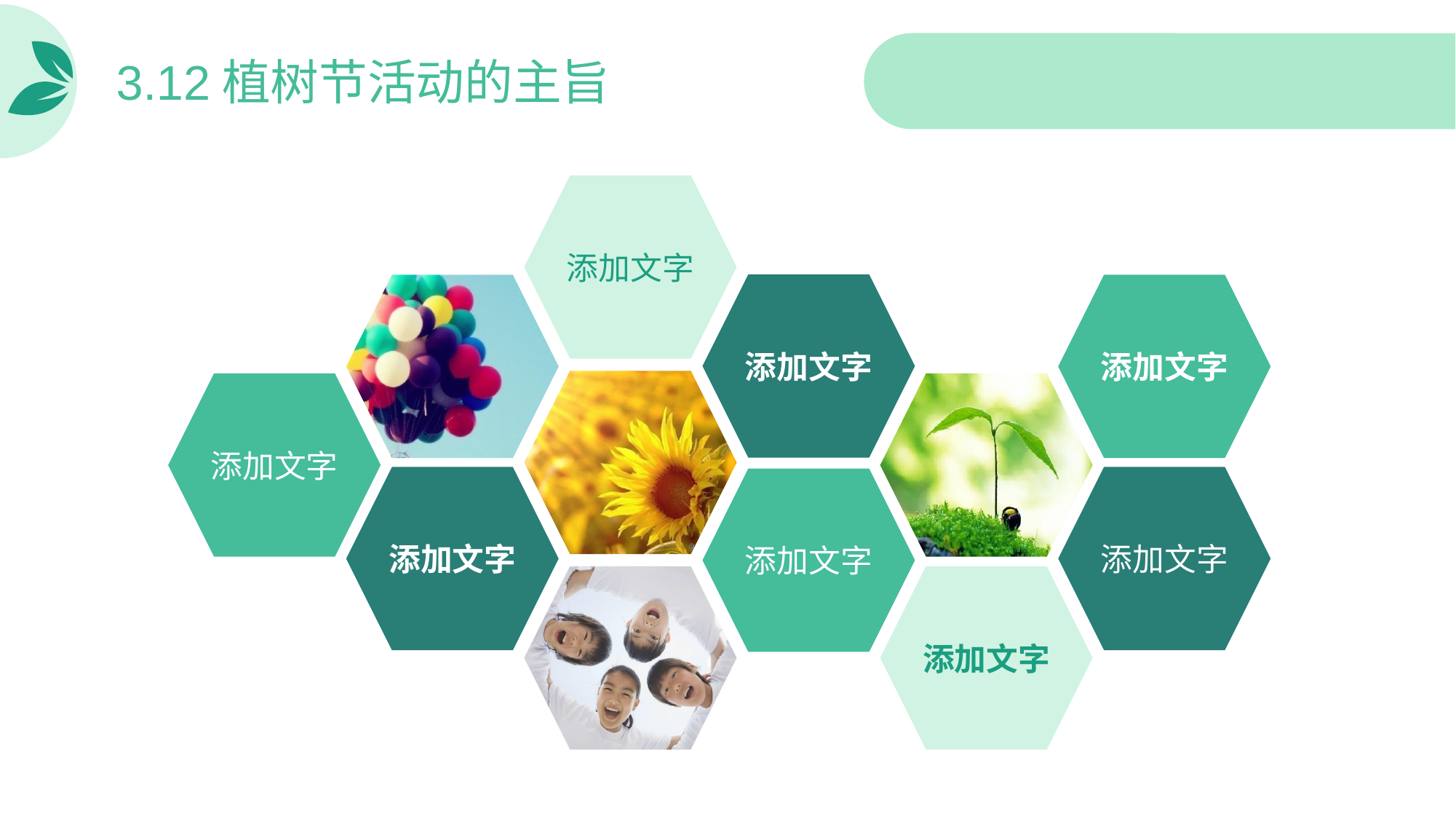

# 3.12植树节活动的主旨

添加文字
添加文字

添加文字

添加文字

添加文字
添加文字
添加文字

添加文字